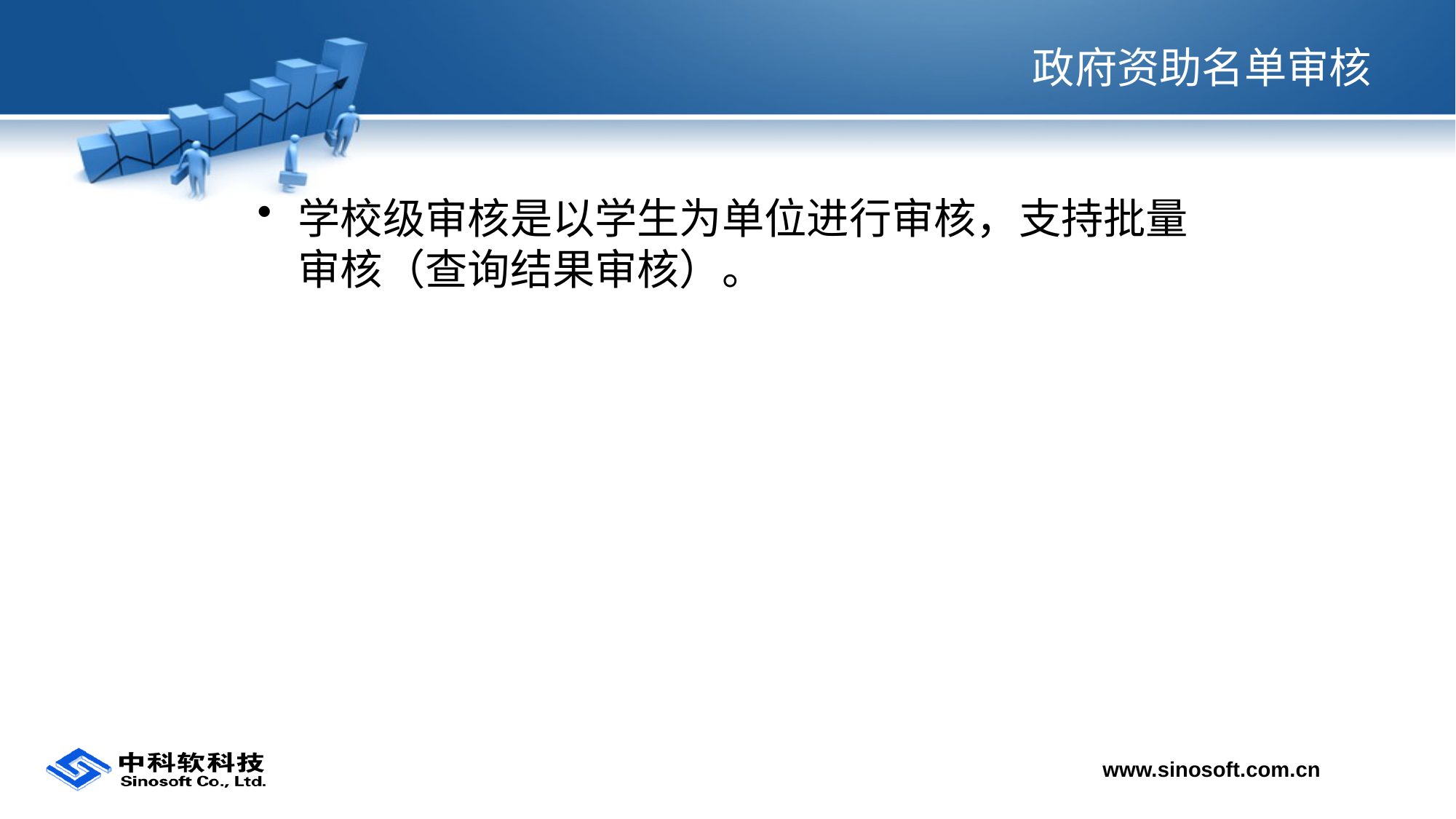

# 政府资助名单审核
学校级审核是以学生为单位进行审核，支持批量审核（查询结果审核）。